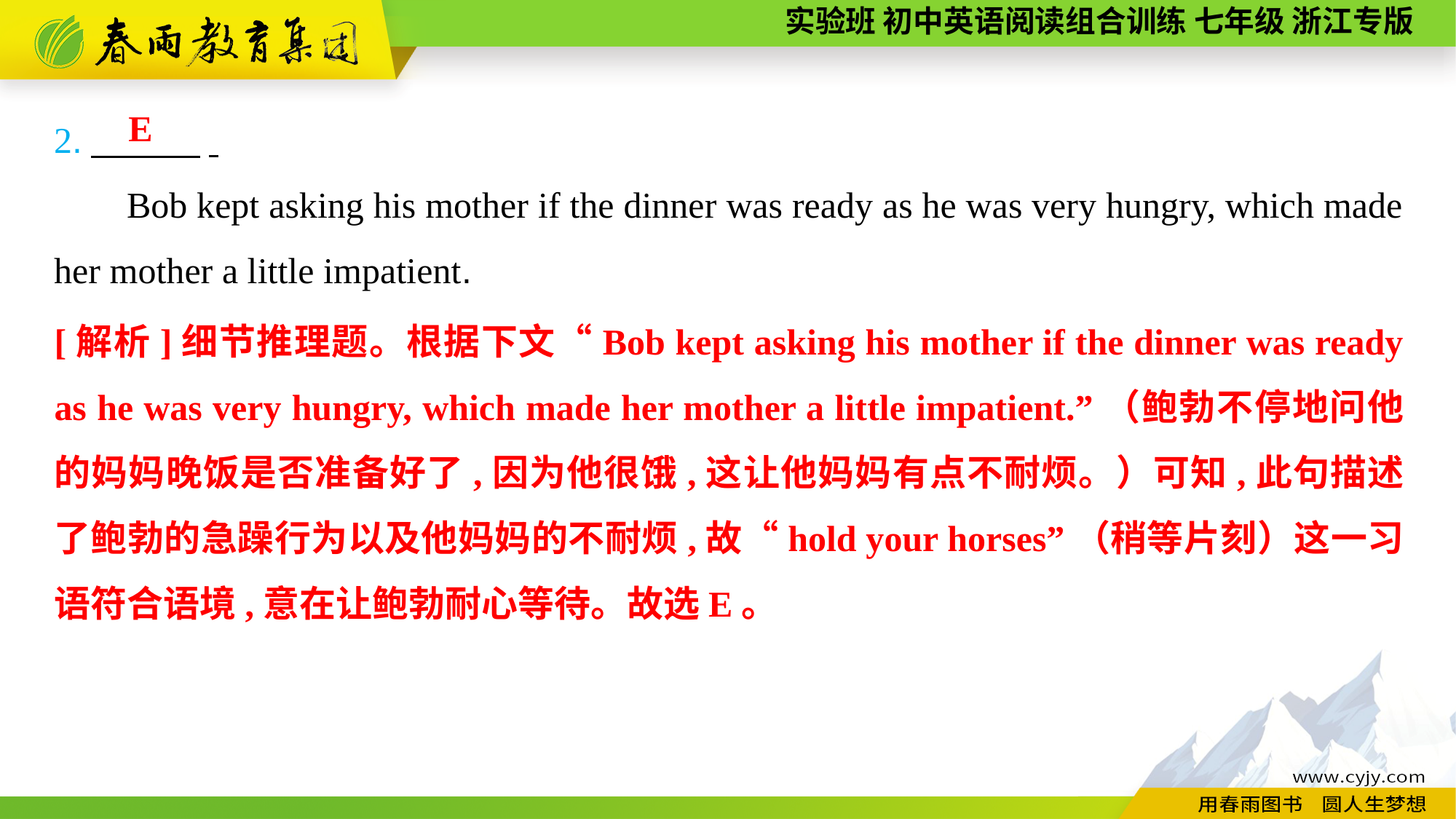

2.　　　.
Bob kept asking his mother if the dinner was ready as he was very hungry, which made her mother a little impatient.
E
[解析]细节推理题。根据下文“Bob kept asking his mother if the dinner was ready as he was very hungry, which made her mother a little impatient.”（鲍勃不停地问他的妈妈晚饭是否准备好了,因为他很饿,这让他妈妈有点不耐烦。）可知,此句描述了鲍勃的急躁行为以及他妈妈的不耐烦,故“hold your horses”（稍等片刻）这一习语符合语境,意在让鲍勃耐心等待。故选E。